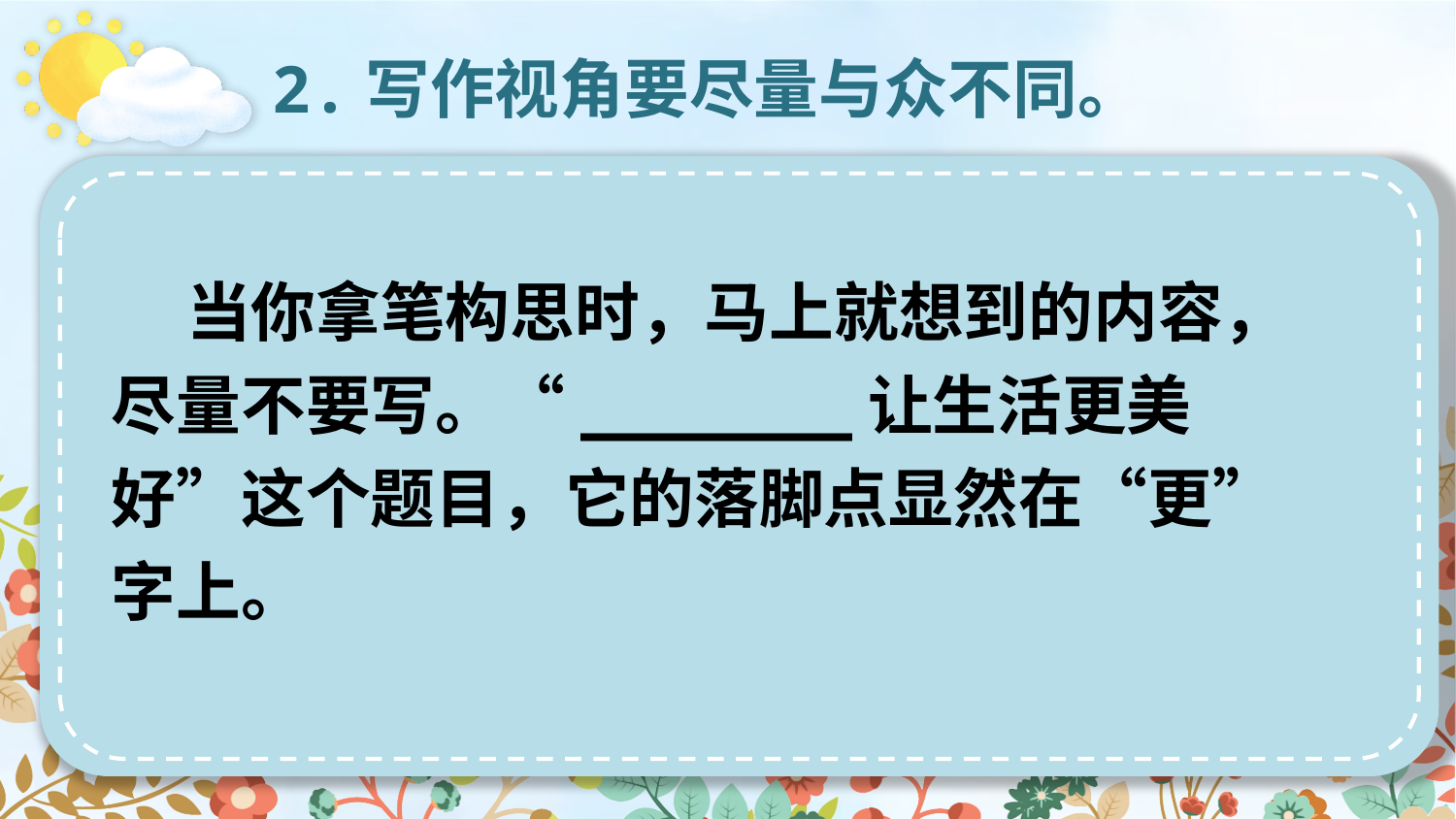

2.写作视角要尽量与众不同。
    当你拿笔构思时，马上就想到的内容，尽量不要写。“_______让生活更美好”这个题目，它的落脚点显然在“更”字上。